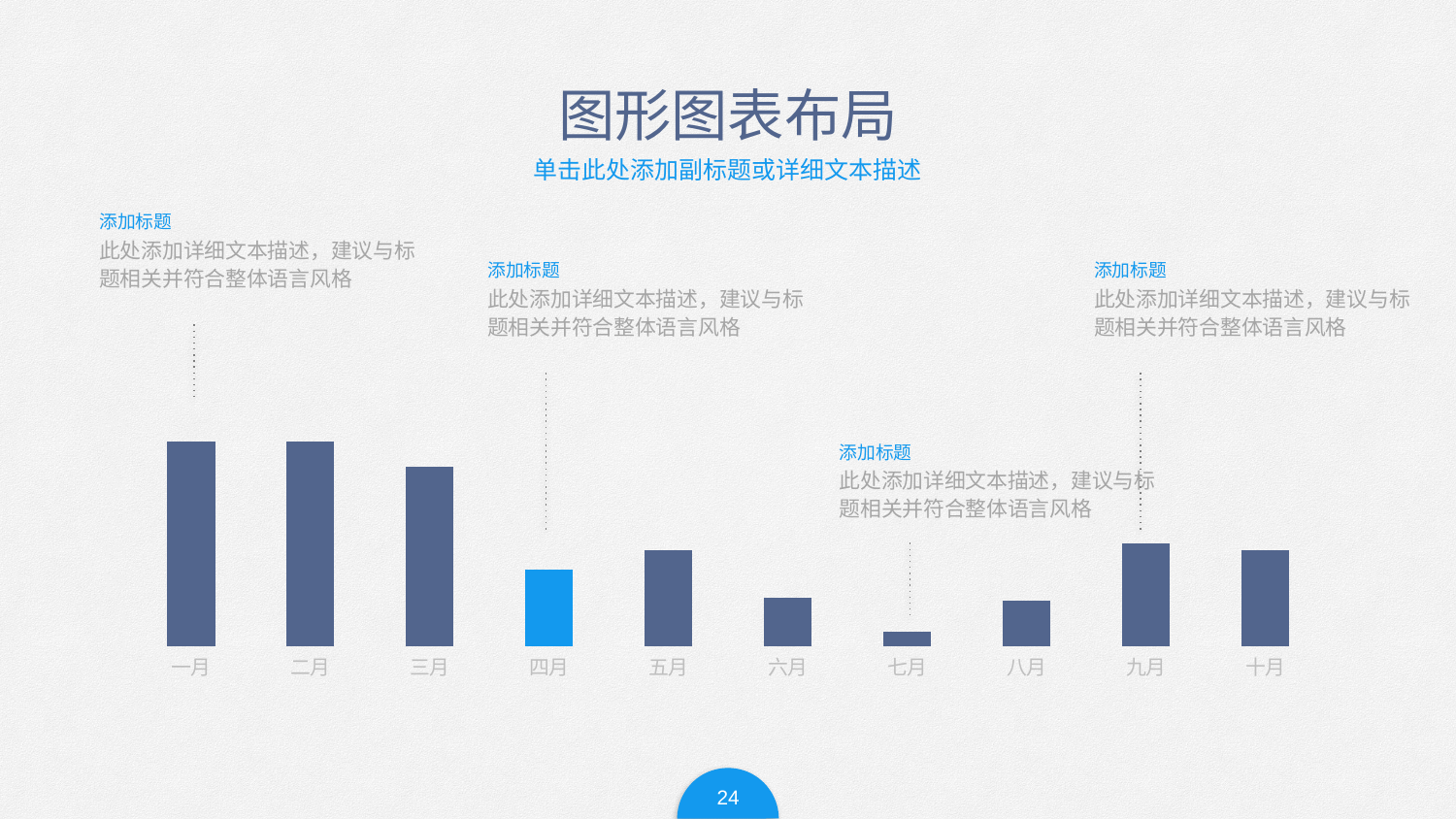

# 图形图表布局
单击此处添加副标题或详细文本描述
添加标题
此处添加详细文本描述，建议与标题相关并符合整体语言风格
添加标题
添加标题

### Chart

| Category | 列1 |
|---|---|
| 一月 | 32.0 |
| 二月 | 32.0 |
| 三月 | 28.0 |
| 四月 | 12.0 |
| 五月 | 15.0 |
| 六月 | 7.6 |
| 七月 | 2.2 |
| 八月 | 7.0 |
| 九月 | 16.0 |
| 十月 | 15.0 |
此处添加详细文本描述，建议与标题相关并符合整体语言风格
此处添加详细文本描述，建议与标题相关并符合整体语言风格
添加标题
此处添加详细文本描述，建议与标题相关并符合整体语言风格
24